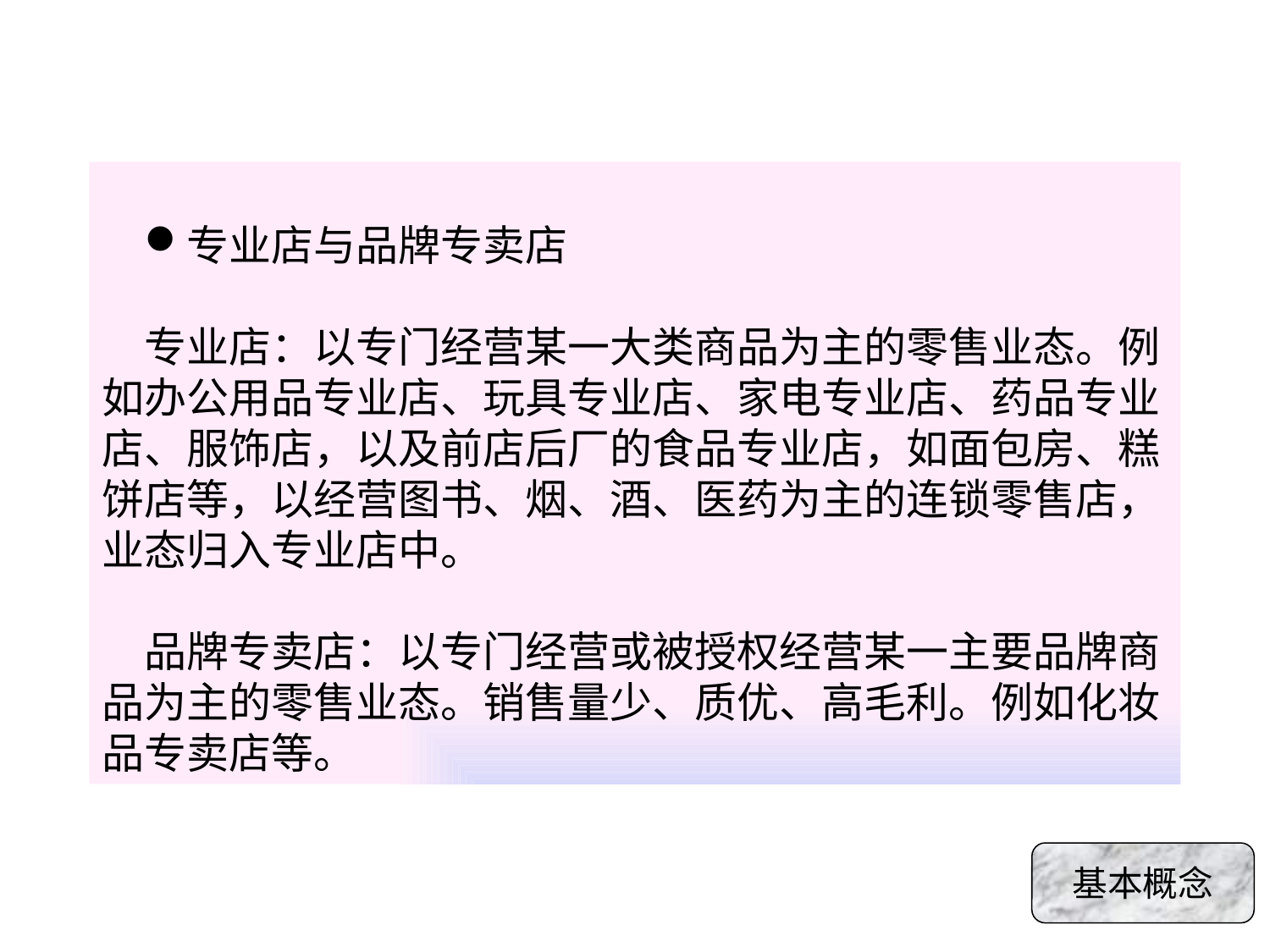

专业店与品牌专卖店

专业店：以专门经营某一大类商品为主的零售业态。例如办公用品专业店、玩具专业店、家电专业店、药品专业店、服饰店，以及前店后厂的食品专业店，如面包房、糕饼店等，以经营图书、烟、酒、医药为主的连锁零售店，业态归入专业店中。

品牌专卖店：以专门经营或被授权经营某一主要品牌商品为主的零售业态。销售量少、质优、高毛利。例如化妆品专卖店等。
基本概念